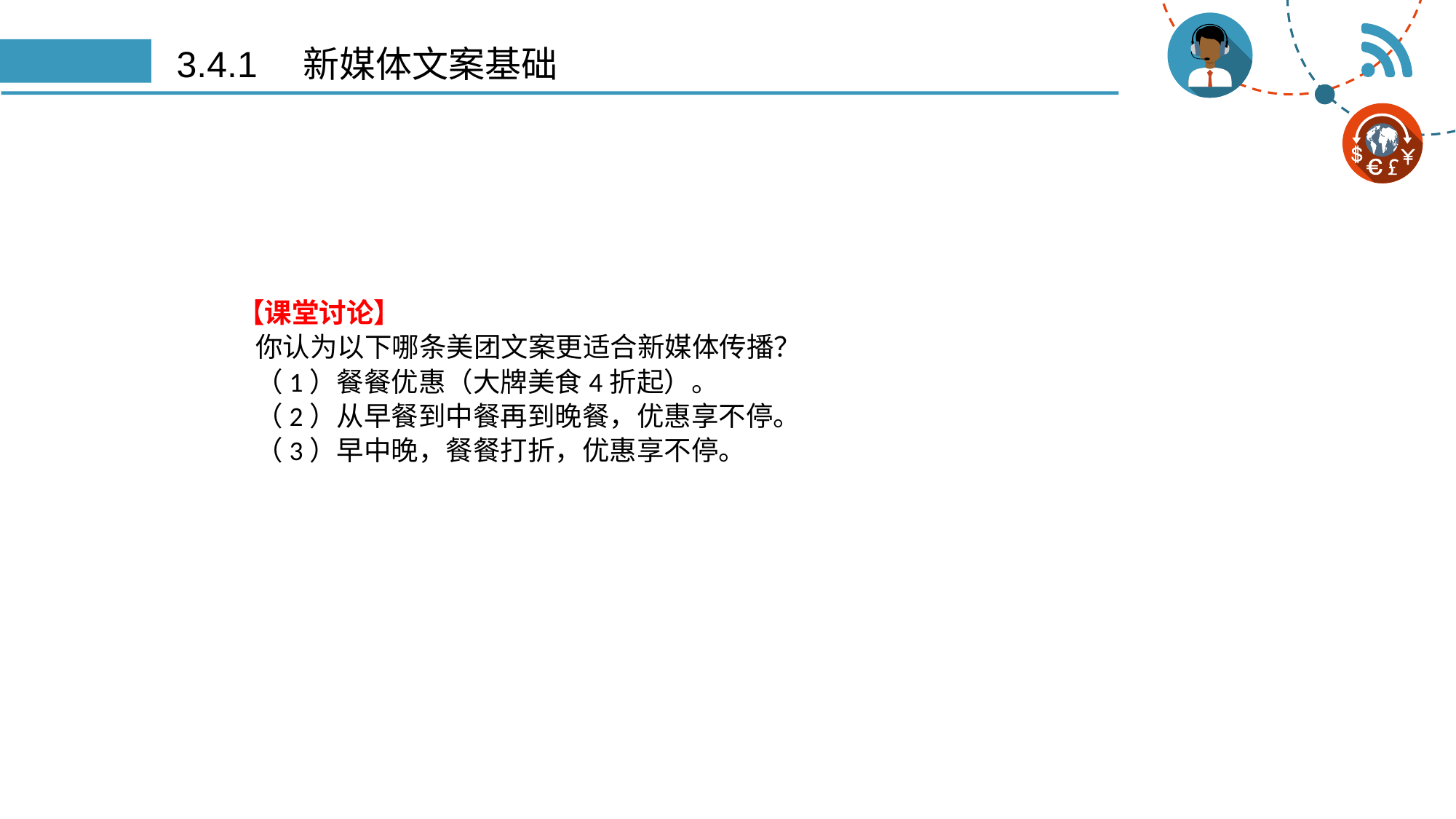

# 3.4.1　新媒体文案基础
 【课堂讨论】
你认为以下哪条美团文案更适合新媒体传播？
（1）餐餐优惠（大牌美食4折起）。
（2）从早餐到中餐再到晚餐，优惠享不停。
（3）早中晚，餐餐打折，优惠享不停。